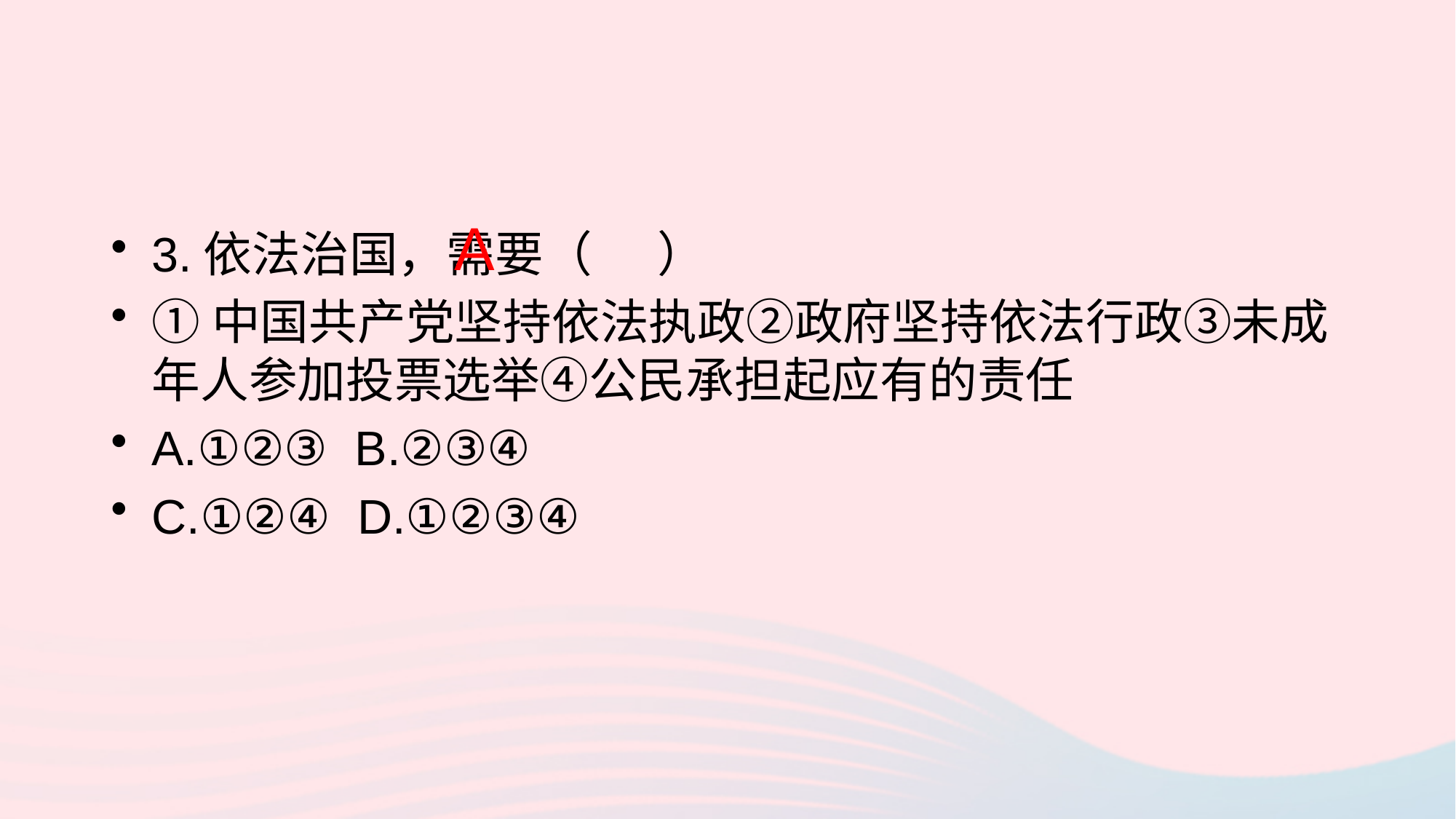

A
3.依法治国，需要（      ）
①中国共产党坚持依法执政②政府坚持依法行政③未成年人参加投票选举④公民承担起应有的责任
A.①②③  B.②③④
C.①②④  D.①②③④